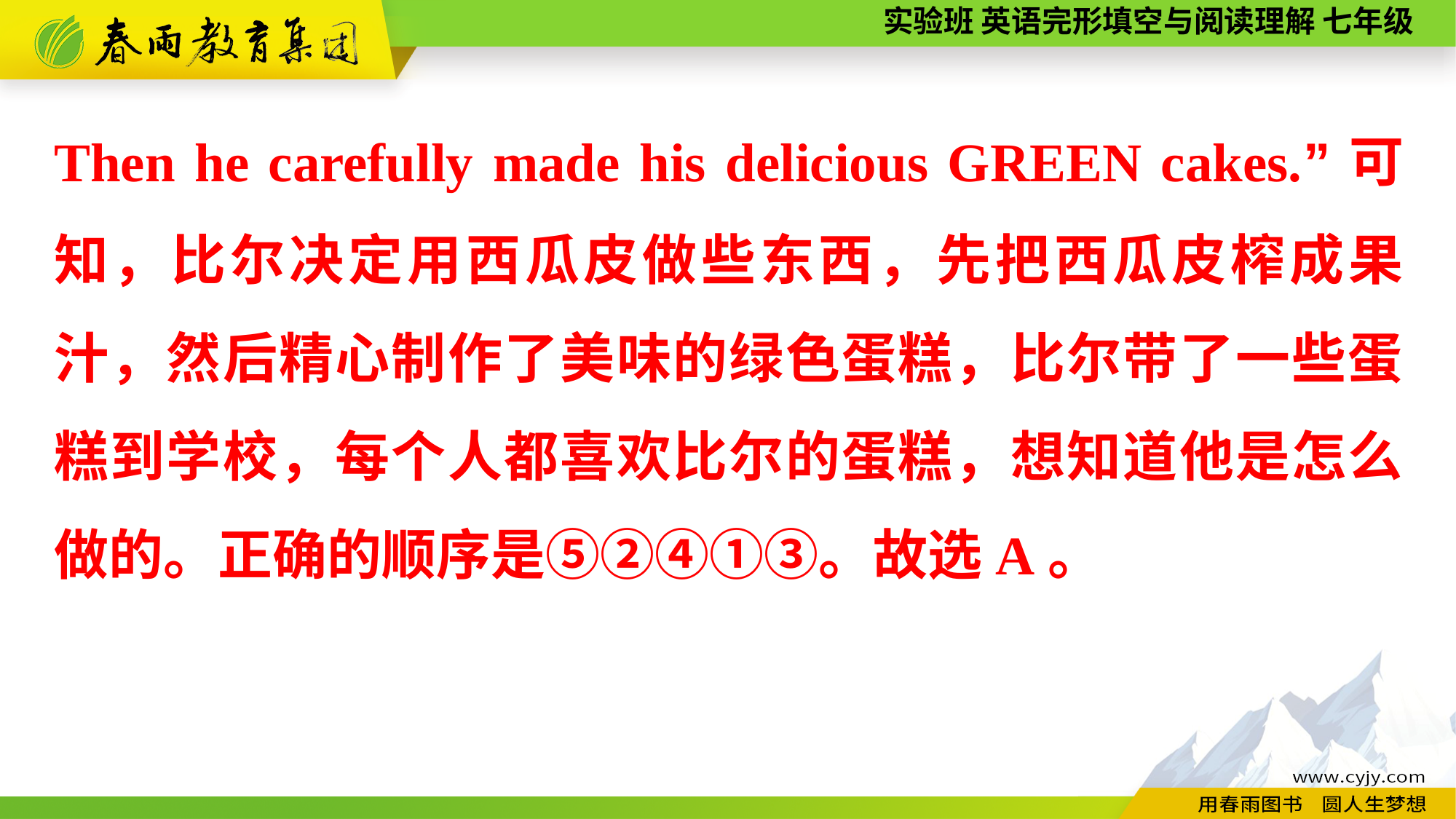

Then he carefully made his delicious GREEN cakes.”可知，比尔决定用西瓜皮做些东西，先把西瓜皮榨成果汁，然后精心制作了美味的绿色蛋糕，比尔带了一些蛋糕到学校，每个人都喜欢比尔的蛋糕，想知道他是怎么做的。正确的顺序是⑤②④①③。故选A。